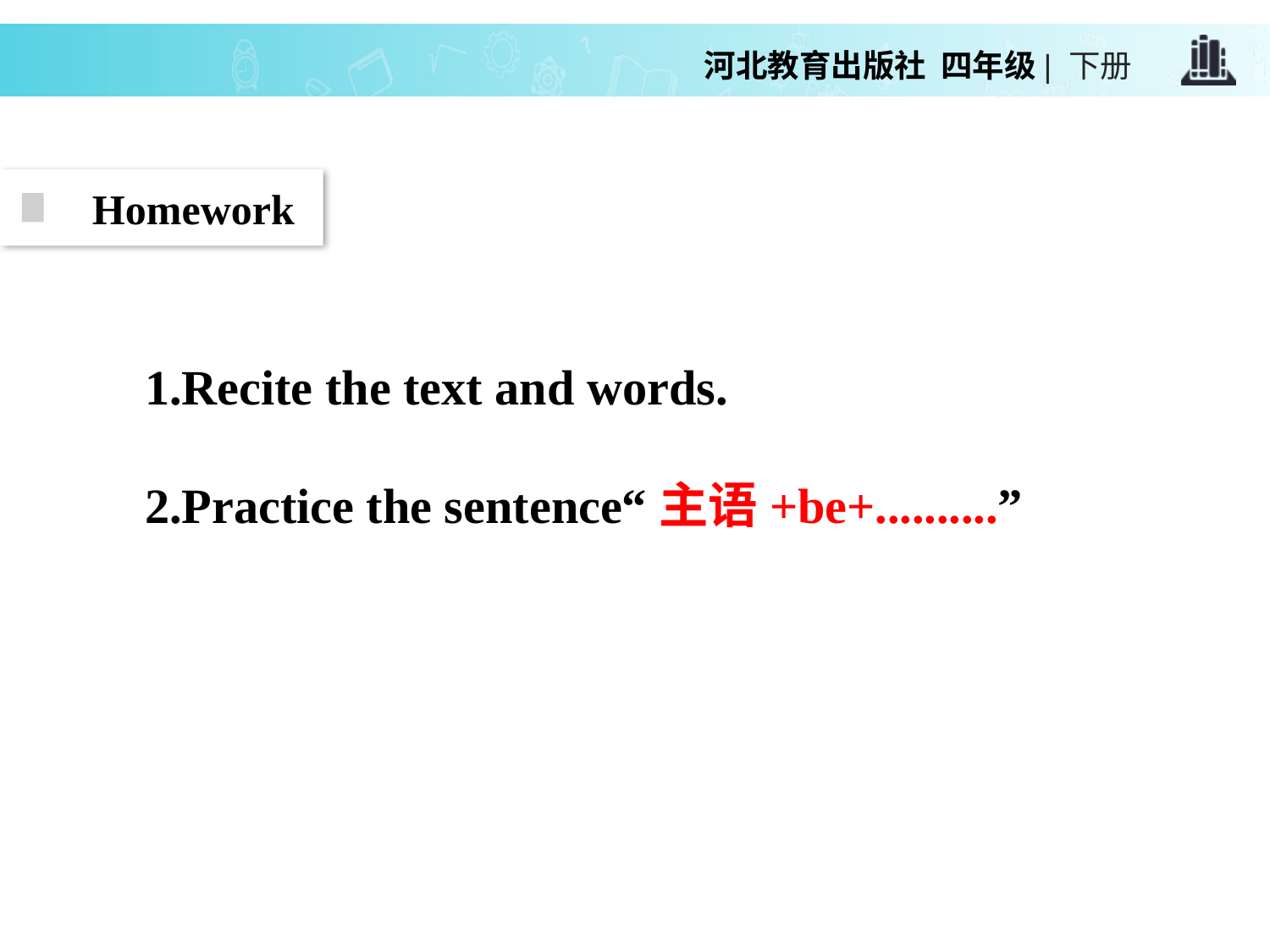

Homework

1.Recite the text and words.

2.Practice the sentence“主语+be+..........”